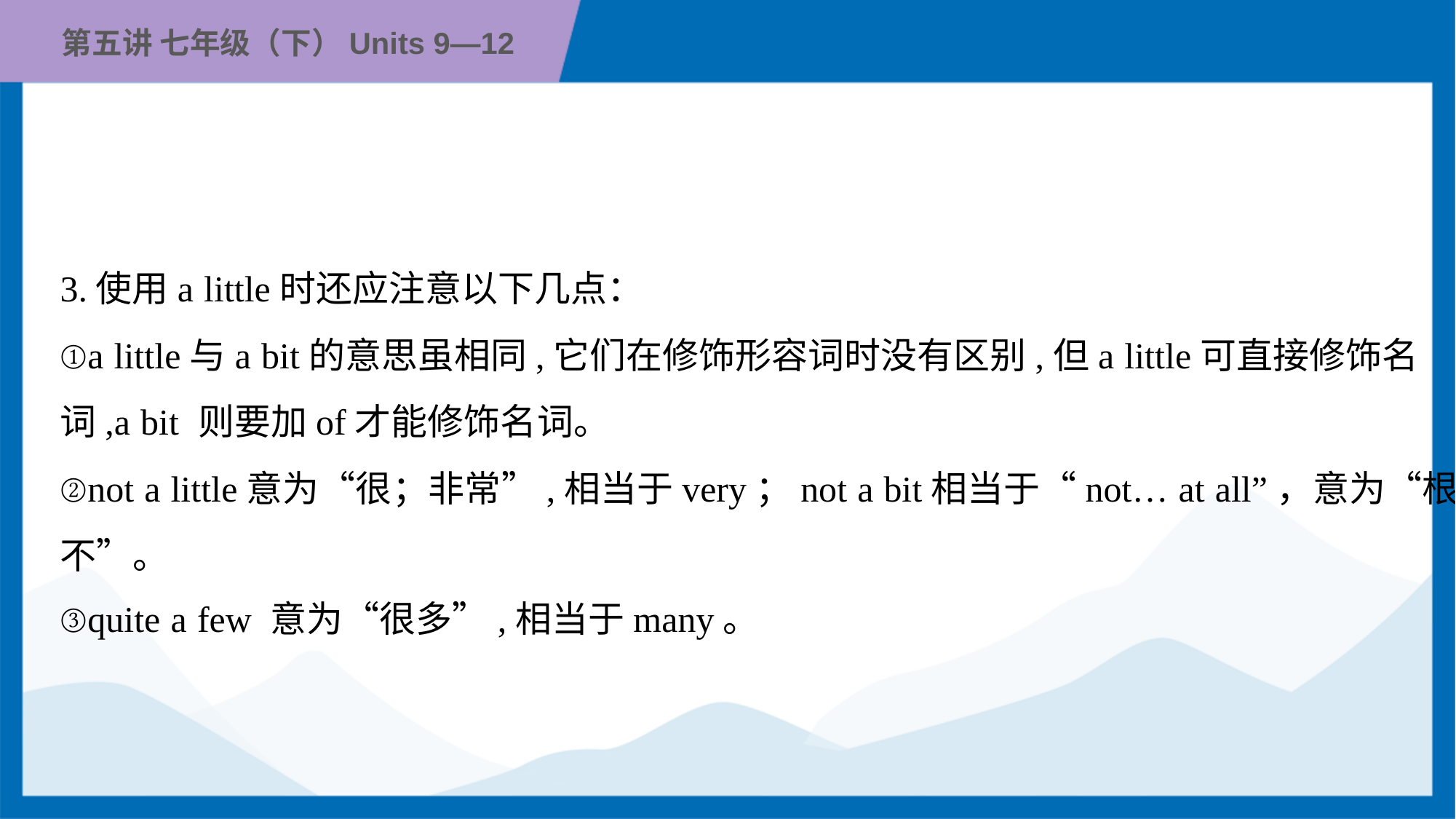

3.使用a little时还应注意以下几点：
①a little与a bit的意思虽相同,它们在修饰形容词时没有区别,但a little可直接修饰名
词,a bit 则要加of才能修饰名词。
②not a little意为“很；非常”,相当于very；not a bit相当于“not… at all”，意为“根本
不”。
③quite a few 意为“很多”,相当于many。